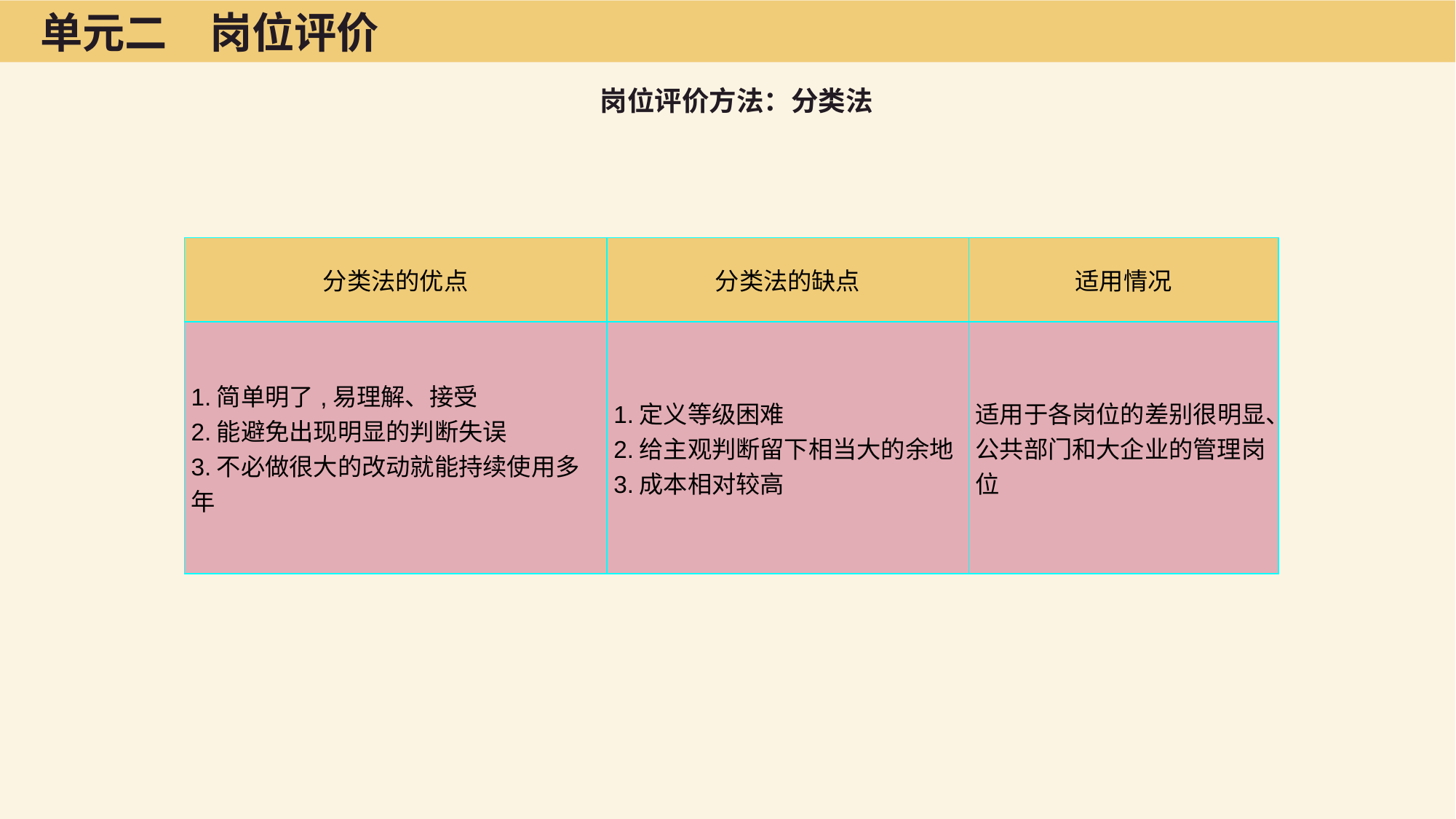

单元二　岗位评价
岗位评价方法：分类法
| 分类法的优点 | 分类法的缺点 | 适用情况 |
| --- | --- | --- |
| 1.简单明了,易理解、接受 2.能避免出现明显的判断失误 3.不必做很大的改动就能持续使用多年 | 1.定义等级困难 2.给主观判断留下相当大的余地3.成本相对较高 | 适用于各岗位的差别很明显、公共部门和大企业的管理岗位 |